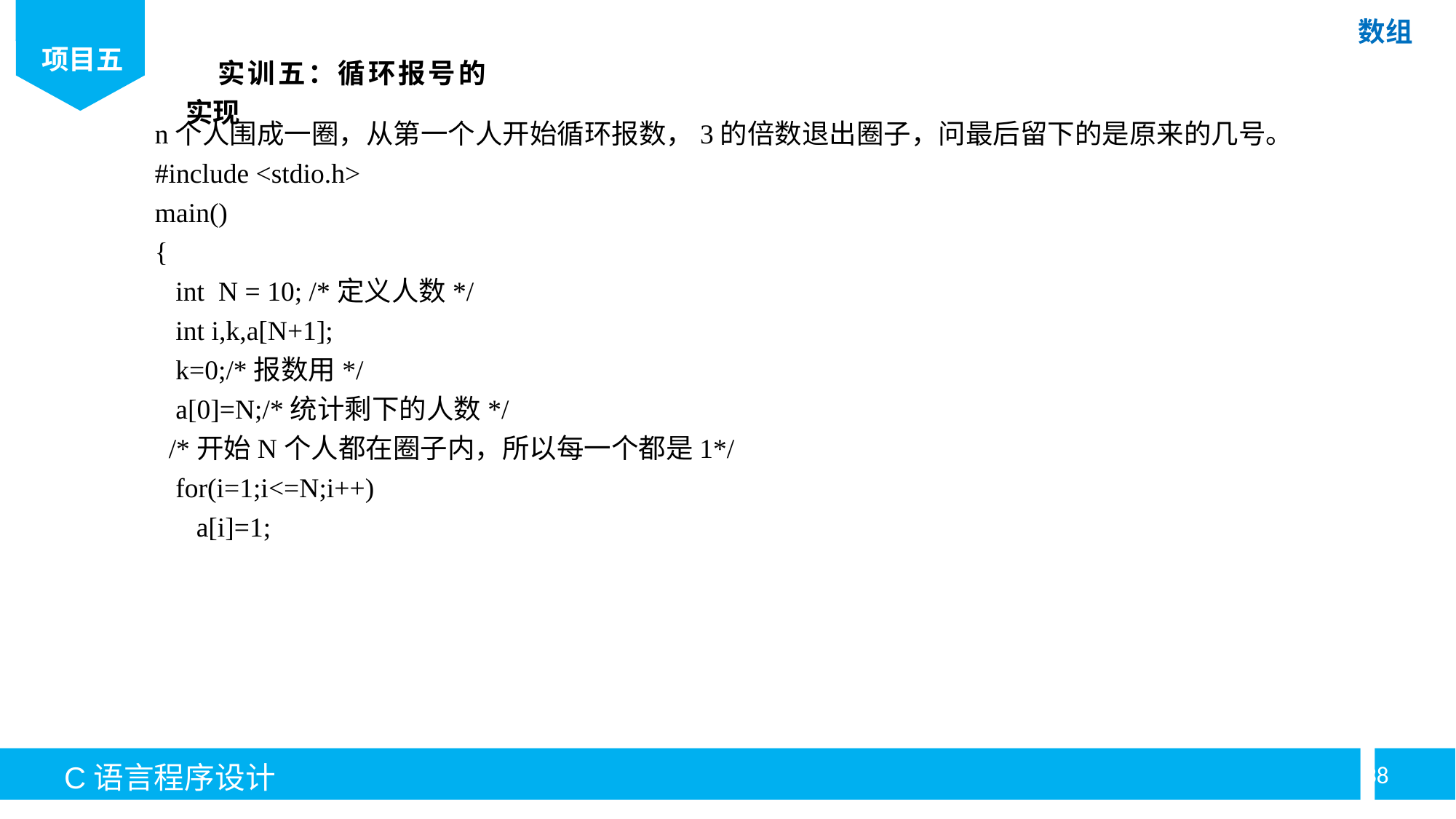

实训五：循环报号的实现
n个人围成一圈，从第一个人开始循环报数，3的倍数退出圈子，问最后留下的是原来的几号。
#include <stdio.h>
main()
{
   int  N = 10; /*定义人数*/
   int i,k,a[N+1];
   k=0;/*报数用*/
   a[0]=N;/*统计剩下的人数*/
  /*开始N个人都在圈子内，所以每一个都是1*/
   for(i=1;i<=N;i++)
      a[i]=1;